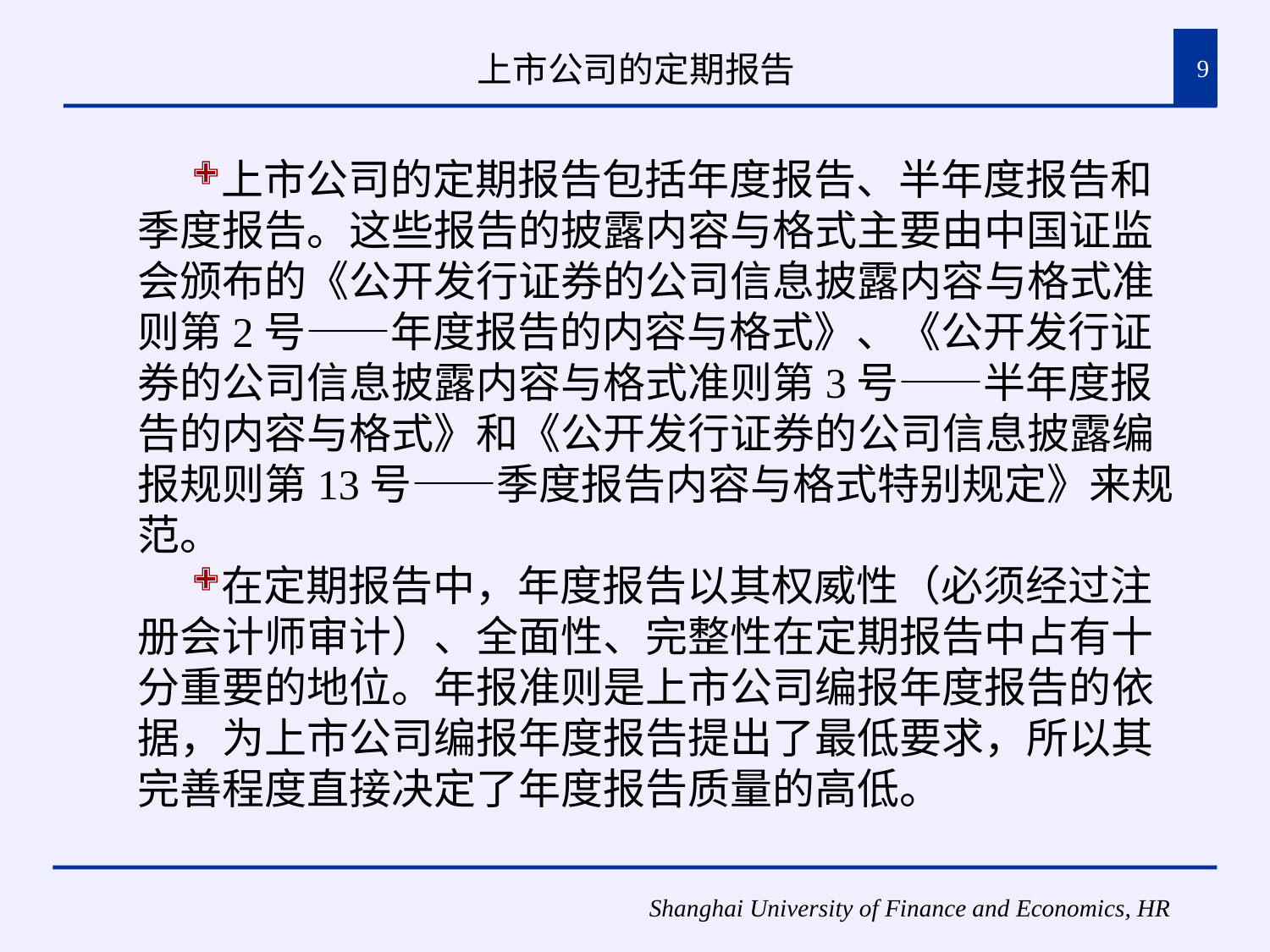

# 上市公司的定期报告
9
上市公司的定期报告包括年度报告、半年度报告和季度报告。这些报告的披露内容与格式主要由中国证监会颁布的《公开发行证券的公司信息披露内容与格式准则第2号——年度报告的内容与格式》、《公开发行证券的公司信息披露内容与格式准则第3号——半年度报告的内容与格式》和《公开发行证券的公司信息披露编报规则第13号——季度报告内容与格式特别规定》来规范。
在定期报告中，年度报告以其权威性（必须经过注册会计师审计）、全面性、完整性在定期报告中占有十分重要的地位。年报准则是上市公司编报年度报告的依据，为上市公司编报年度报告提出了最低要求，所以其完善程度直接决定了年度报告质量的高低。